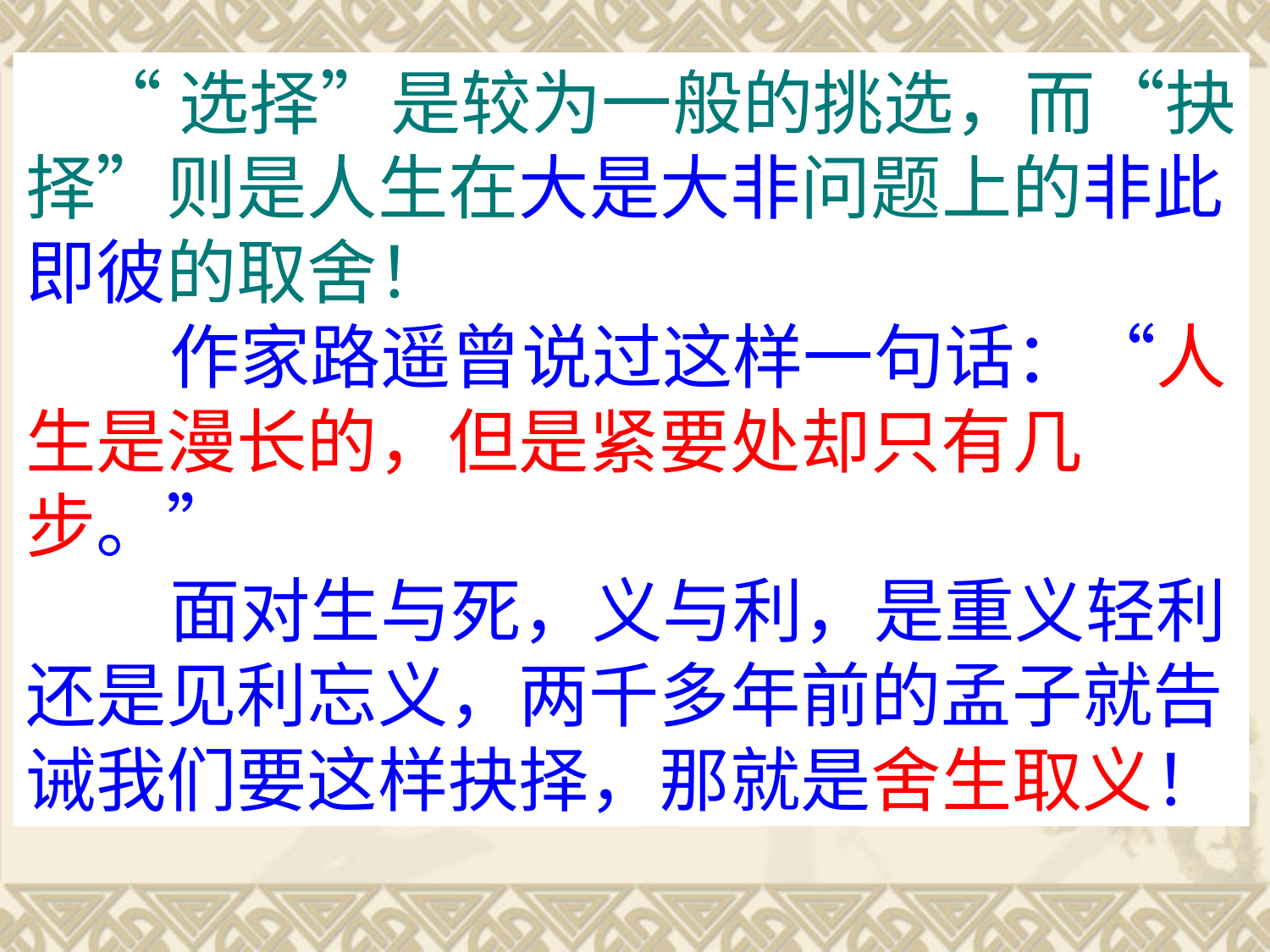

“选择”是较为一般的挑选，而“抉择”则是人生在大是大非问题上的非此即彼的取舍！
        作家路遥曾说过这样一句话：“人生是漫长的，但是紧要处却只有几步。”
        面对生与死，义与利，是重义轻利还是见利忘义，两千多年前的孟子就告诫我们要这样抉择，那就是舍生取义！